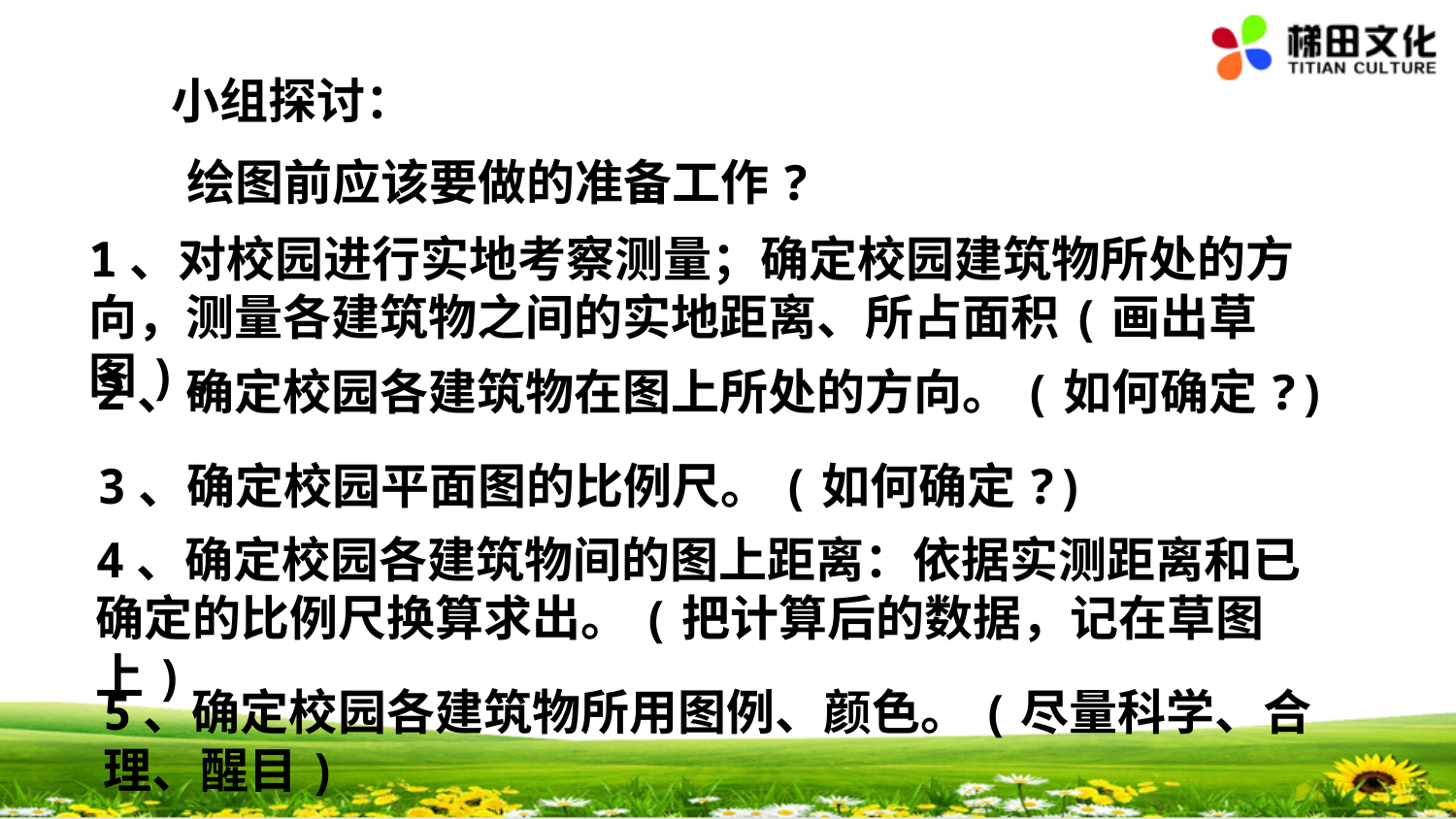

小组探讨：
绘图前应该要做的准备工作?
1、对校园进行实地考察测量；确定校园建筑物所处的方向，测量各建筑物之间的实地距离、所占面积(画出草图)。
2、确定校园各建筑物在图上所处的方向。(如何确定?)
3、确定校园平面图的比例尺。(如何确定?)
4、确定校园各建筑物间的图上距离：依据实测距离和已确定的比例尺换算求出。(把计算后的数据，记在草图上)
5、确定校园各建筑物所用图例、颜色。(尽量科学、合理、醒目)